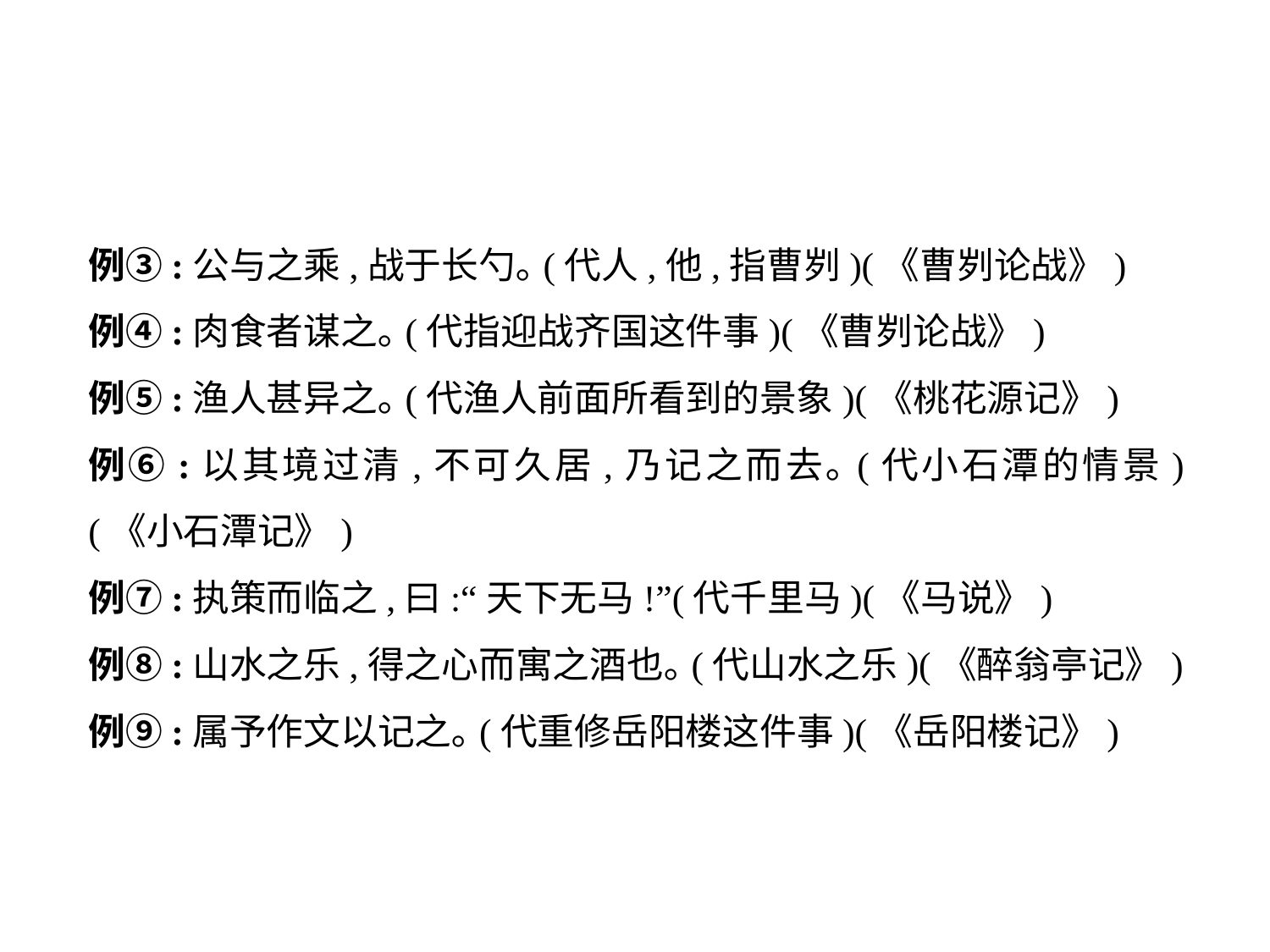

例③:公与之乘,战于长勺｡(代人,他,指曹刿)(《曹刿论战》)
例④:肉食者谋之｡(代指迎战齐国这件事)(《曹刿论战》)
例⑤:渔人甚异之｡(代渔人前面所看到的景象)(《桃花源记》)
例⑥:以其境过清,不可久居,乃记之而去｡(代小石潭的情景)(《小石潭记》)
例⑦:执策而临之,曰:“天下无马!”(代千里马)(《马说》)
例⑧:山水之乐,得之心而寓之酒也｡(代山水之乐)(《醉翁亭记》)
例⑨:属予作文以记之｡(代重修岳阳楼这件事)(《岳阳楼记》)